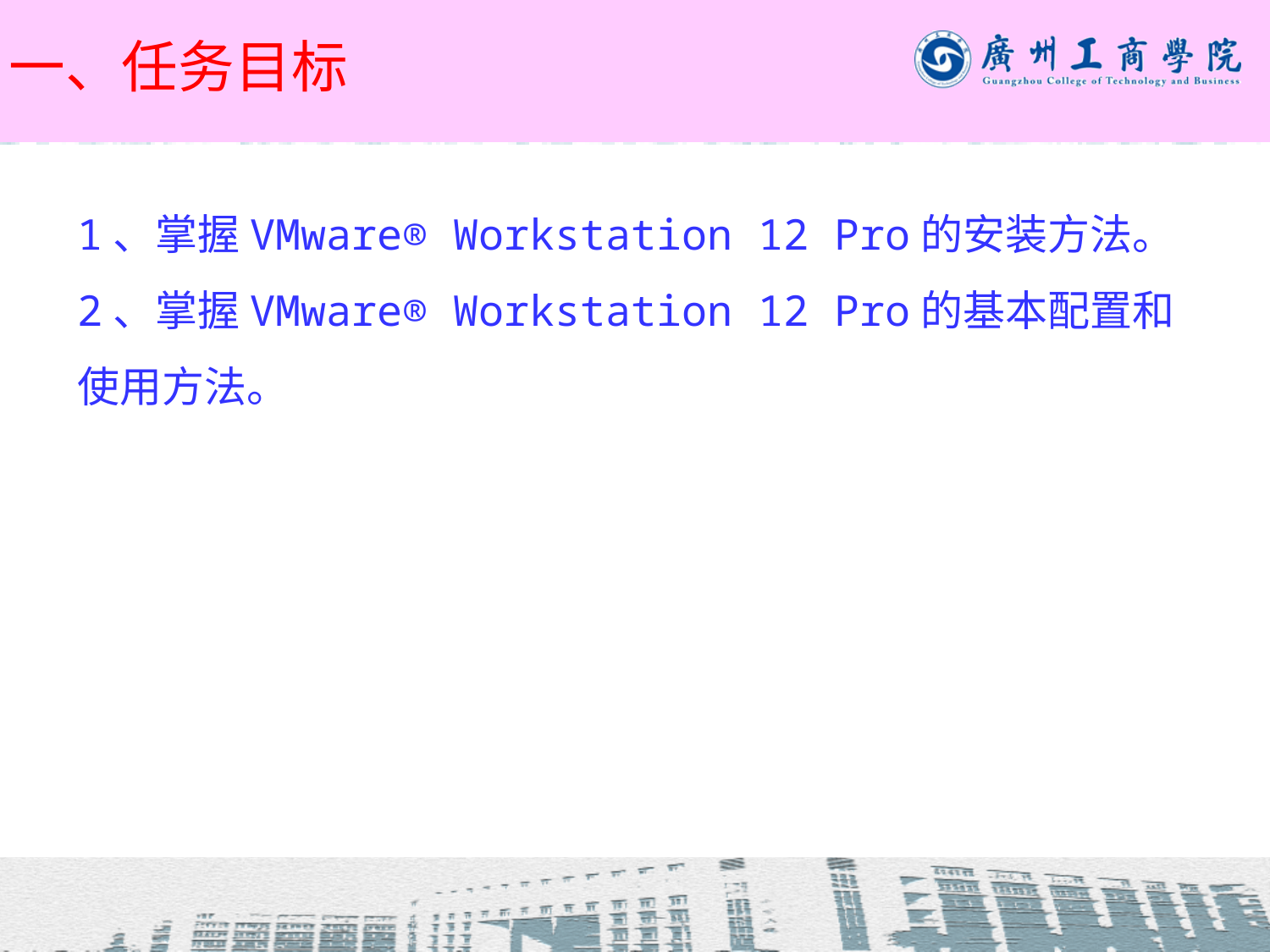

一、任务目标
1、掌握VMware® Workstation 12 Pro的安装方法。
2、掌握VMware® Workstation 12 Pro的基本配置和使用方法。